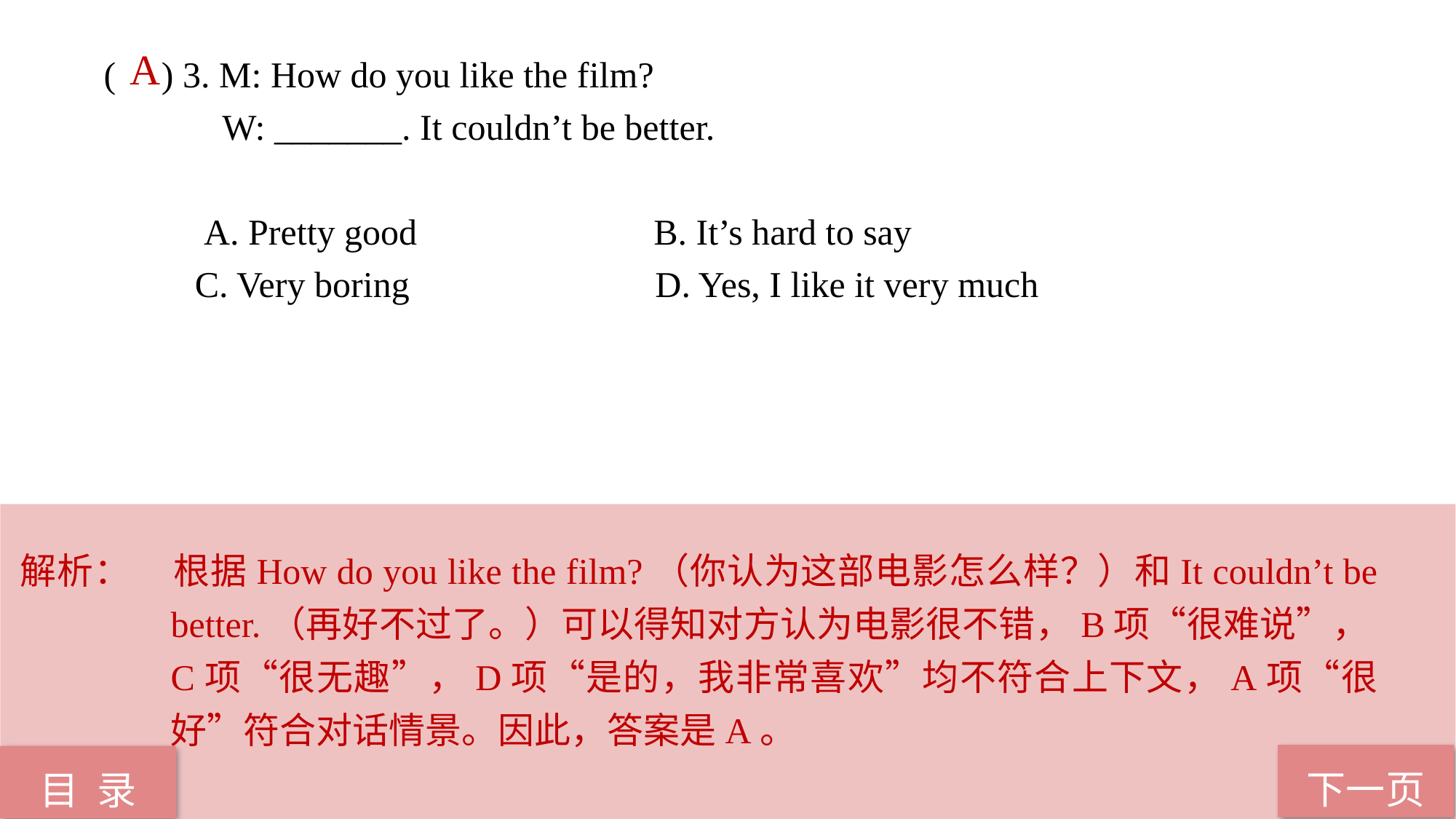

A
(     ) 3. M: How do you like the film?
             W: _______. It couldn’t be better.

           A. Pretty good                          B. It’s hard to say
          C. Very boring                           D. Yes, I like it very much
解析：	根据How do you like the film?（你认为这部电影怎么样？）和It couldn’t be better.（再好不过了。）可以得知对方认为电影很不错，B项“很难说”，C项“很无趣”，D项“是的，我非常喜欢”均不符合上下文，A项“很好”符合对话情景。因此，答案是A。